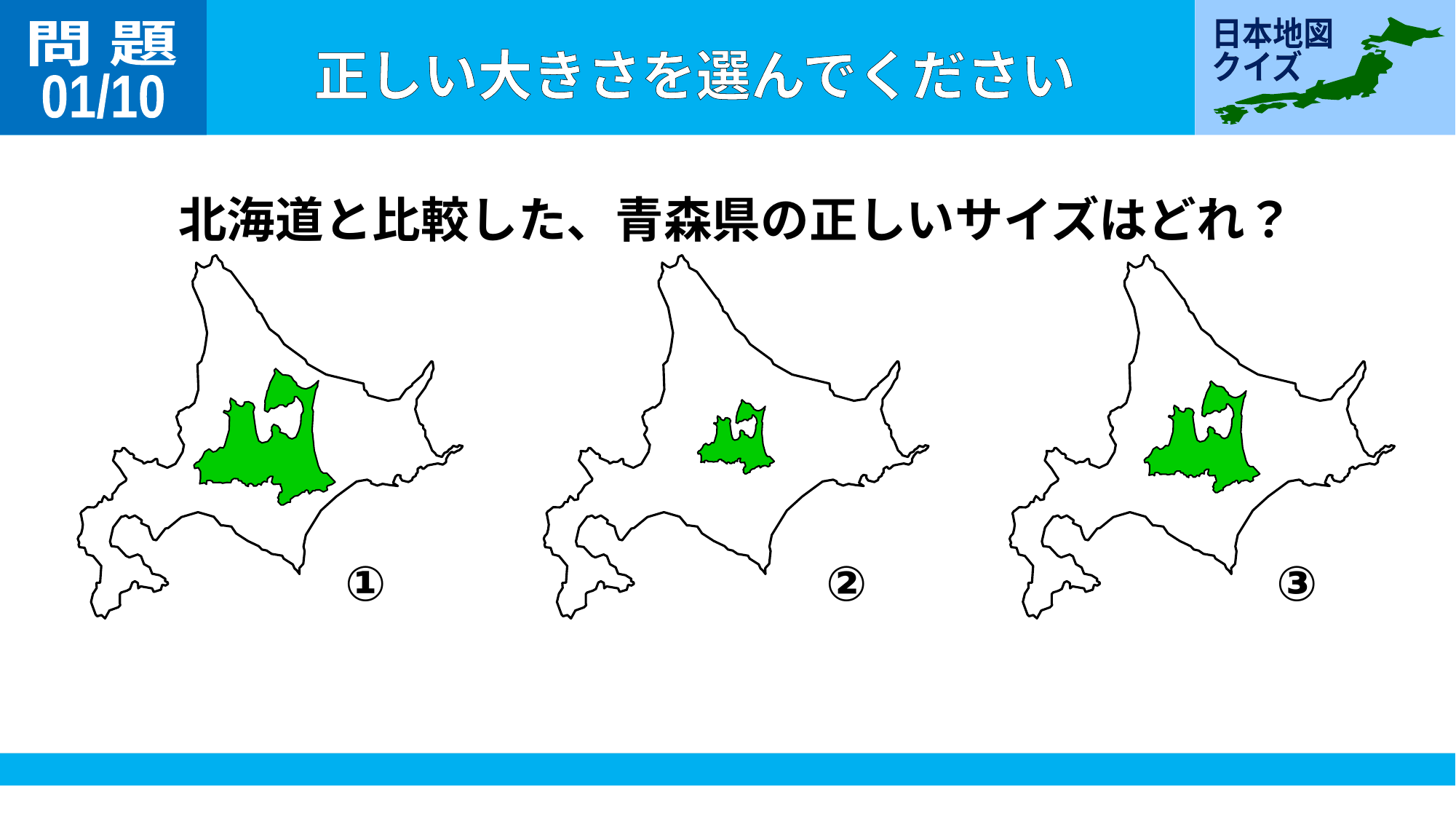

問 題
01/10
北海道と比較した、青森県の正しいサイズはどれ？

①
②
③